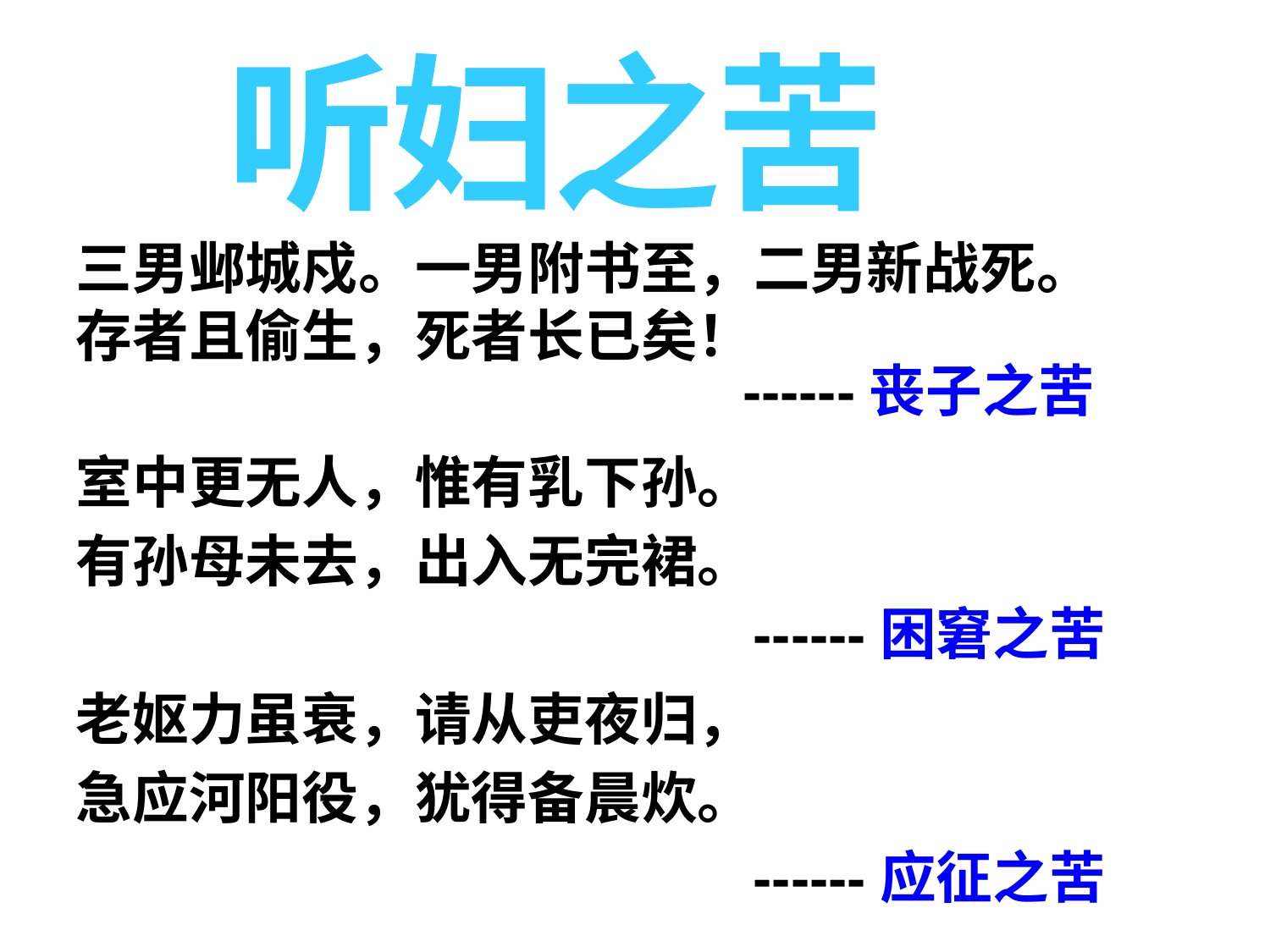

听妇之苦

三男邺城戍。一男附书至，二男新战死。
存者且偷生，死者长已矣！

室中更无人，惟有乳下孙。
有孙母未去，出入无完裙。

老妪力虽衰，请从吏夜归，
急应河阳役，犹得备晨炊。
------丧子之苦
------困窘之苦
------应征之苦